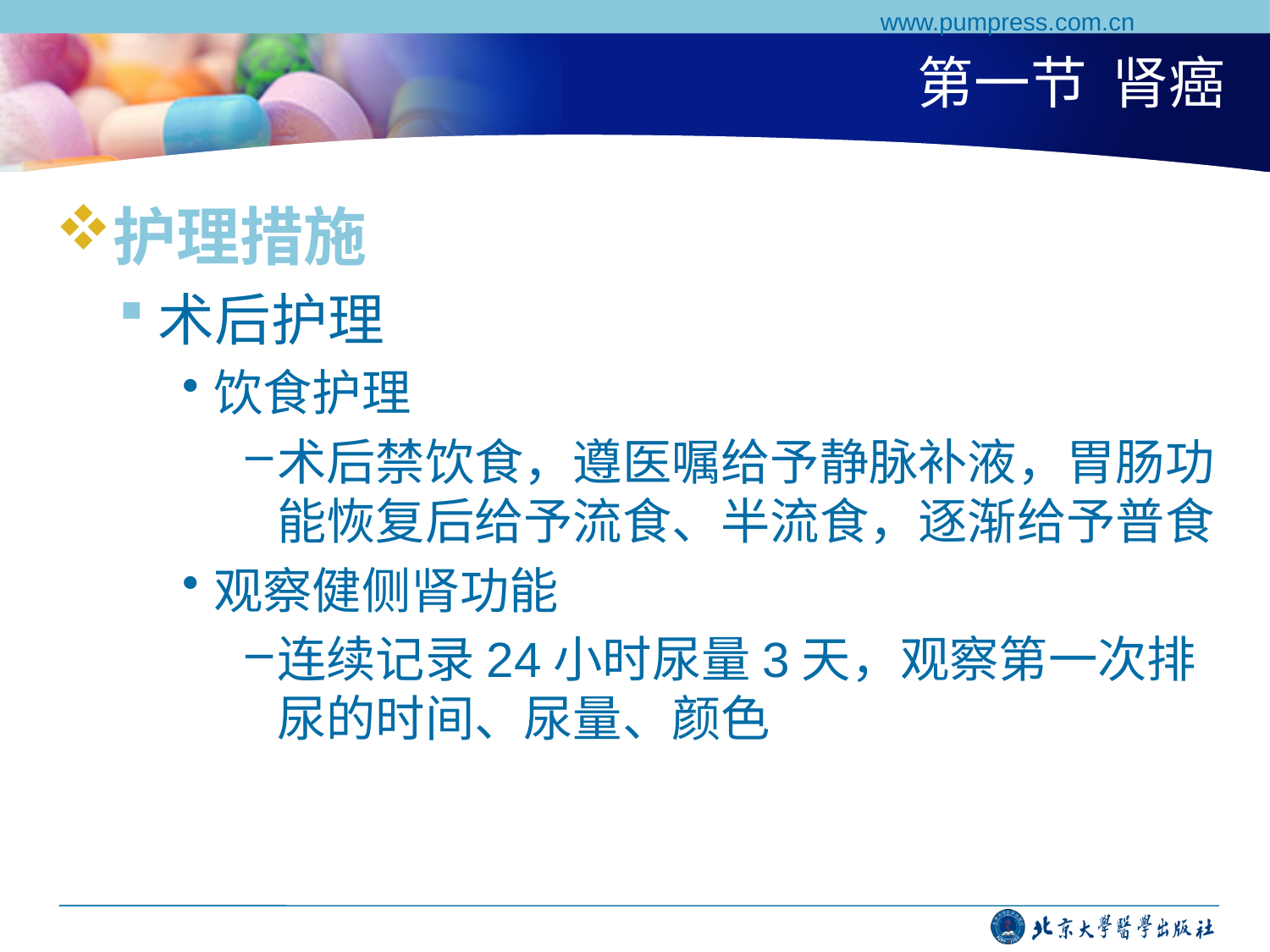

www.pumpress.com.cn
# 第一节  肾癌
护理措施
术后护理
饮食护理
术后禁饮食，遵医嘱给予静脉补液，胃肠功能恢复后给予流食、半流食，逐渐给予普食
观察健侧肾功能
连续记录24小时尿量3天，观察第一次排尿的时间、尿量、颜色